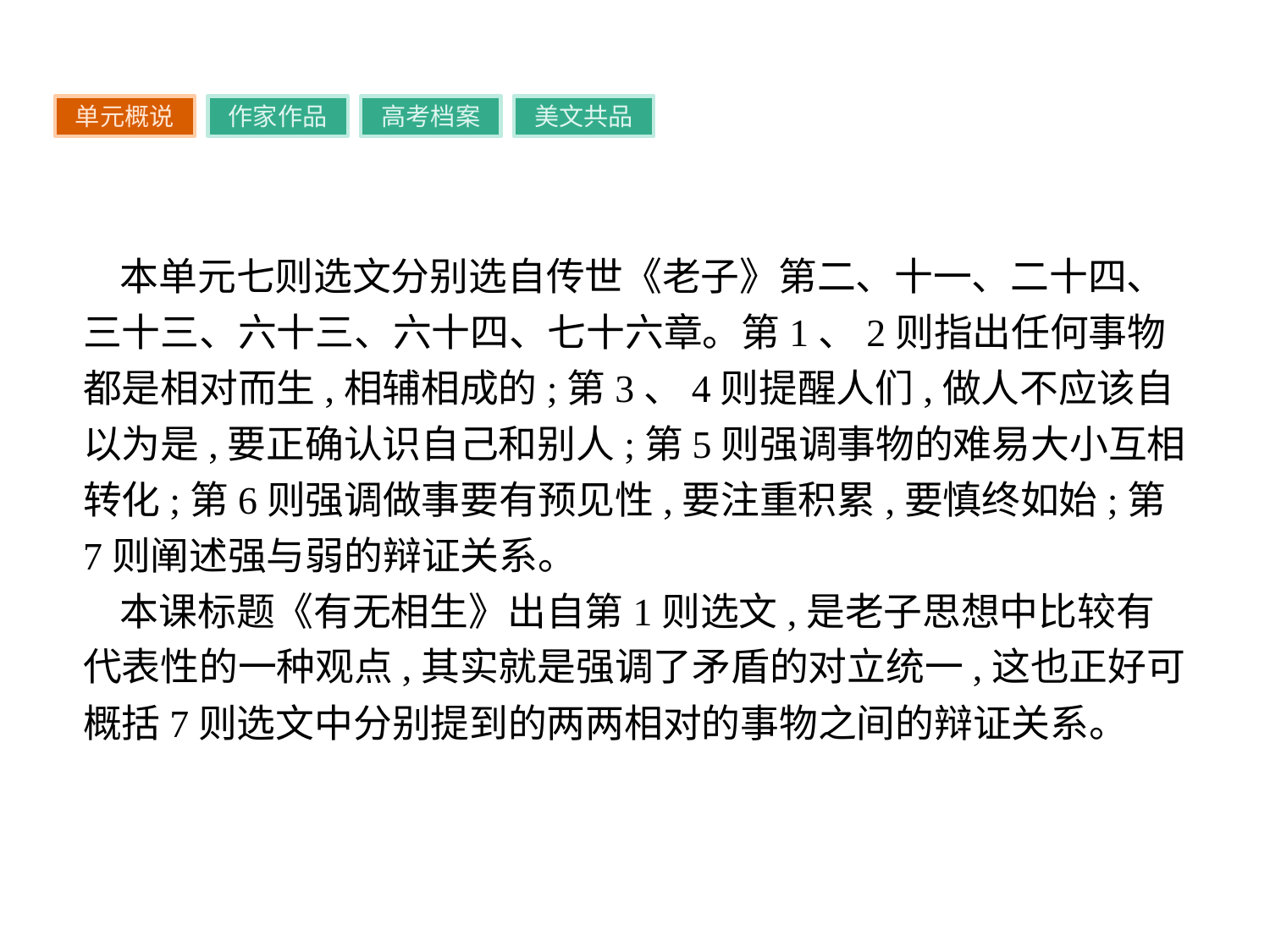

单元概说
作家作品
高考档案
美文共品
本单元七则选文分别选自传世《老子》第二、十一、二十四、三十三、六十三、六十四、七十六章。第1、2则指出任何事物都是相对而生,相辅相成的;第3、4则提醒人们,做人不应该自以为是,要正确认识自己和别人;第5则强调事物的难易大小互相转化;第6则强调做事要有预见性,要注重积累,要慎终如始;第7则阐述强与弱的辩证关系。
本课标题《有无相生》出自第1则选文,是老子思想中比较有代表性的一种观点,其实就是强调了矛盾的对立统一,这也正好可概括7则选文中分别提到的两两相对的事物之间的辩证关系。